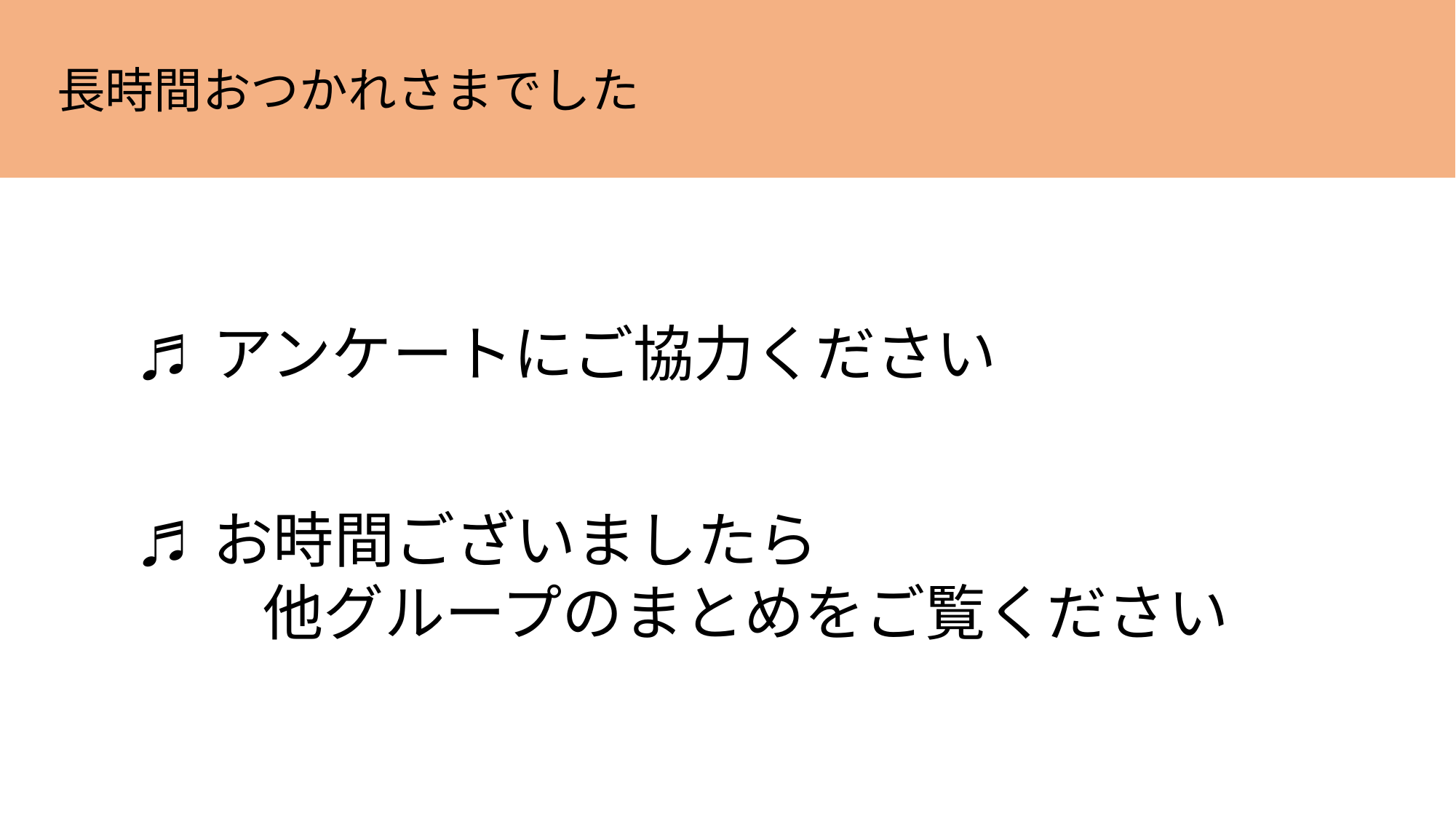

長時間おつかれさまでした
♬ アンケートにご協力ください
♬ お時間ございましたら
　　他グループのまとめをご覧ください